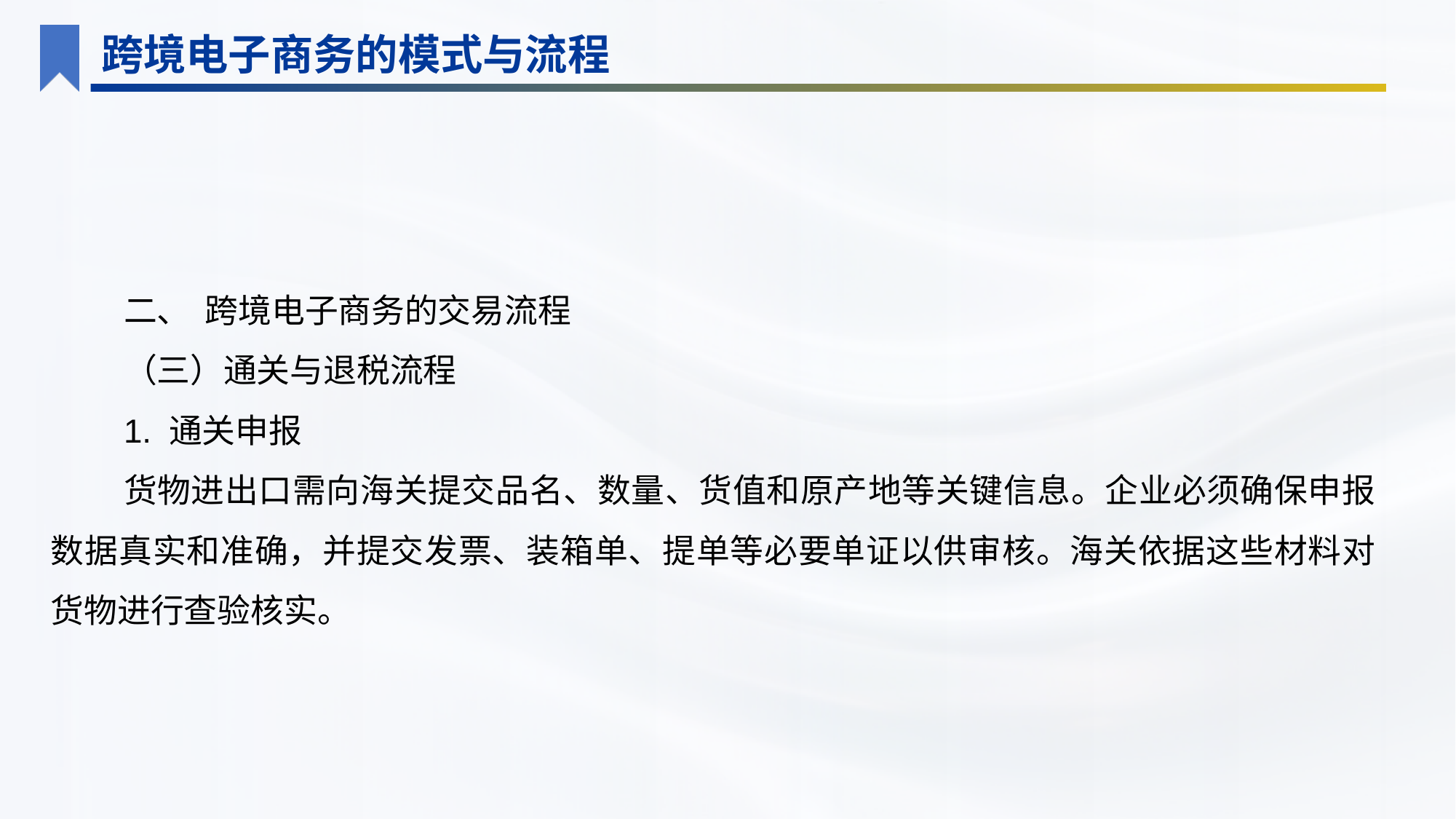

跨境电子商务的模式与流程
二、  跨境电子商务的交易流程
（三）通关与退税流程
1. 通关申报
货物进出口需向海关提交品名、数量、货值和原产地等关键信息。企业必须确保申报数据真实和准确，并提交发票、装箱单、提单等必要单证以供审核。海关依据这些材料对货物进行查验核实。